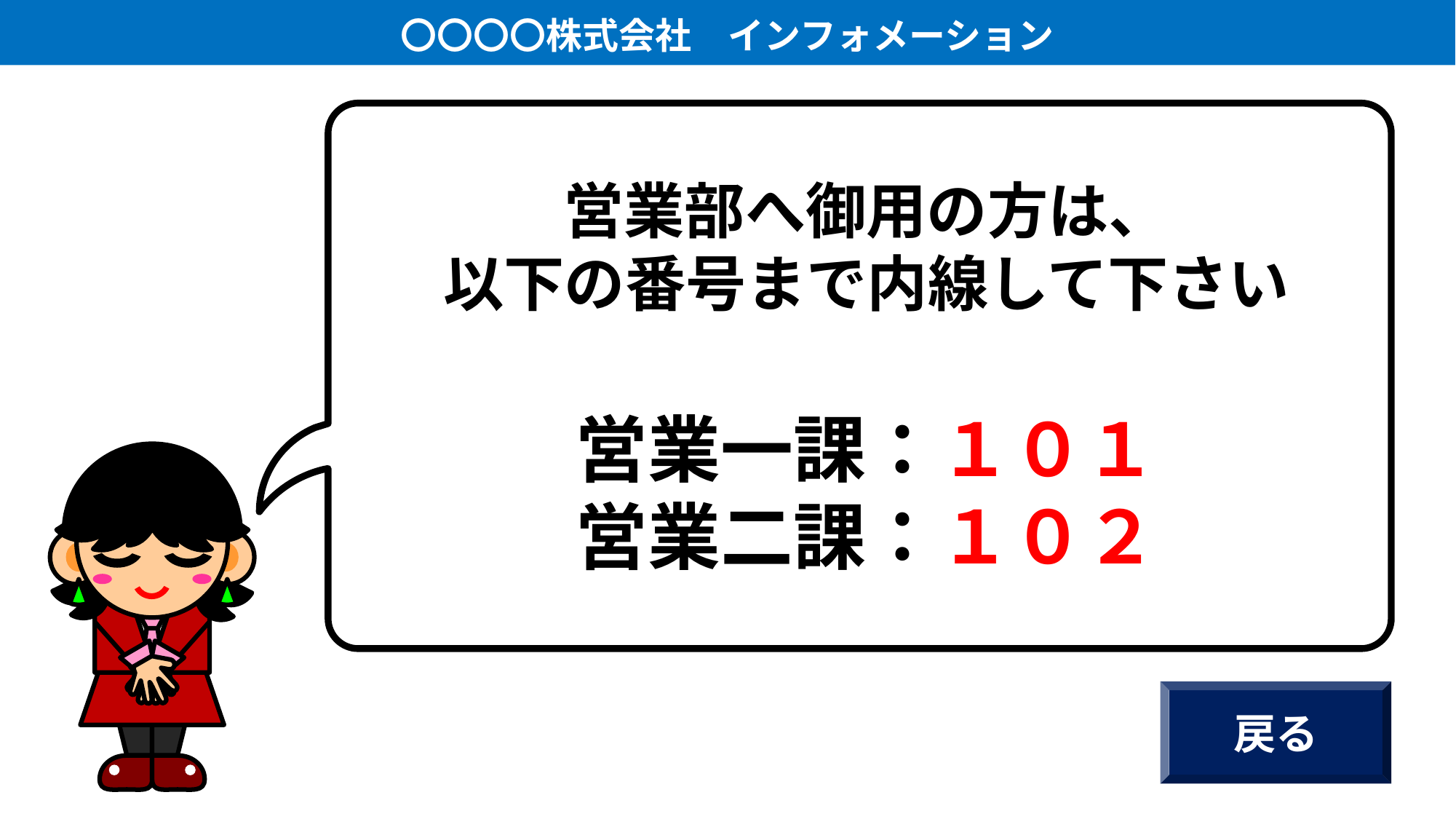

〇〇〇〇株式会社　インフォメーション

営業部へ御用の方は、
以下の番号まで内線して下さい
営業一課：１０１
営業二課：１０２

戻る